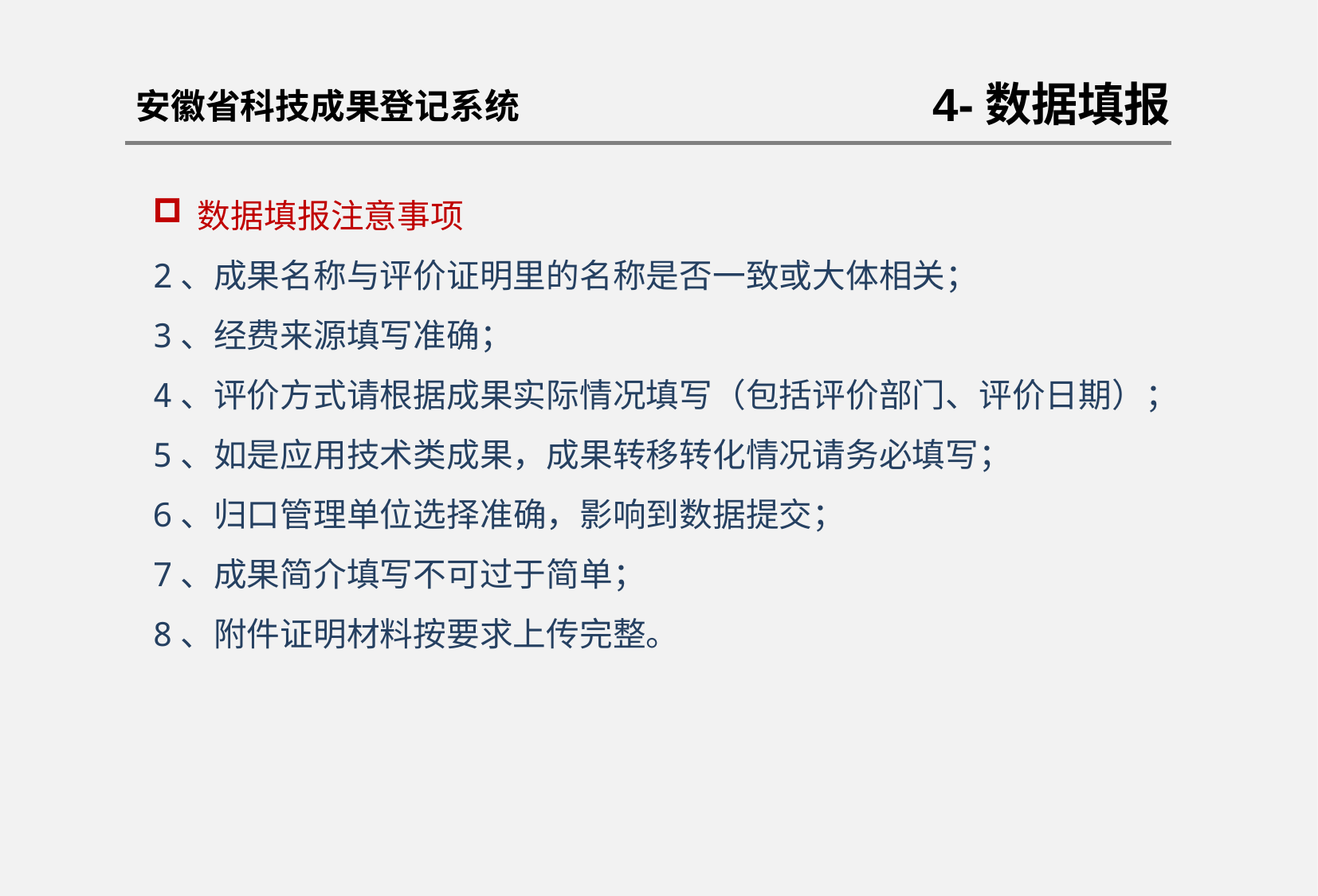

安徽省科技成果登记系统
4-数据填报
数据填报注意事项
2、成果名称与评价证明里的名称是否一致或大体相关；
3、经费来源填写准确；
4、评价方式请根据成果实际情况填写（包括评价部门、评价日期）；
5、如是应用技术类成果，成果转移转化情况请务必填写；
6、归口管理单位选择准确，影响到数据提交；
7、成果简介填写不可过于简单；
8、附件证明材料按要求上传完整。
31